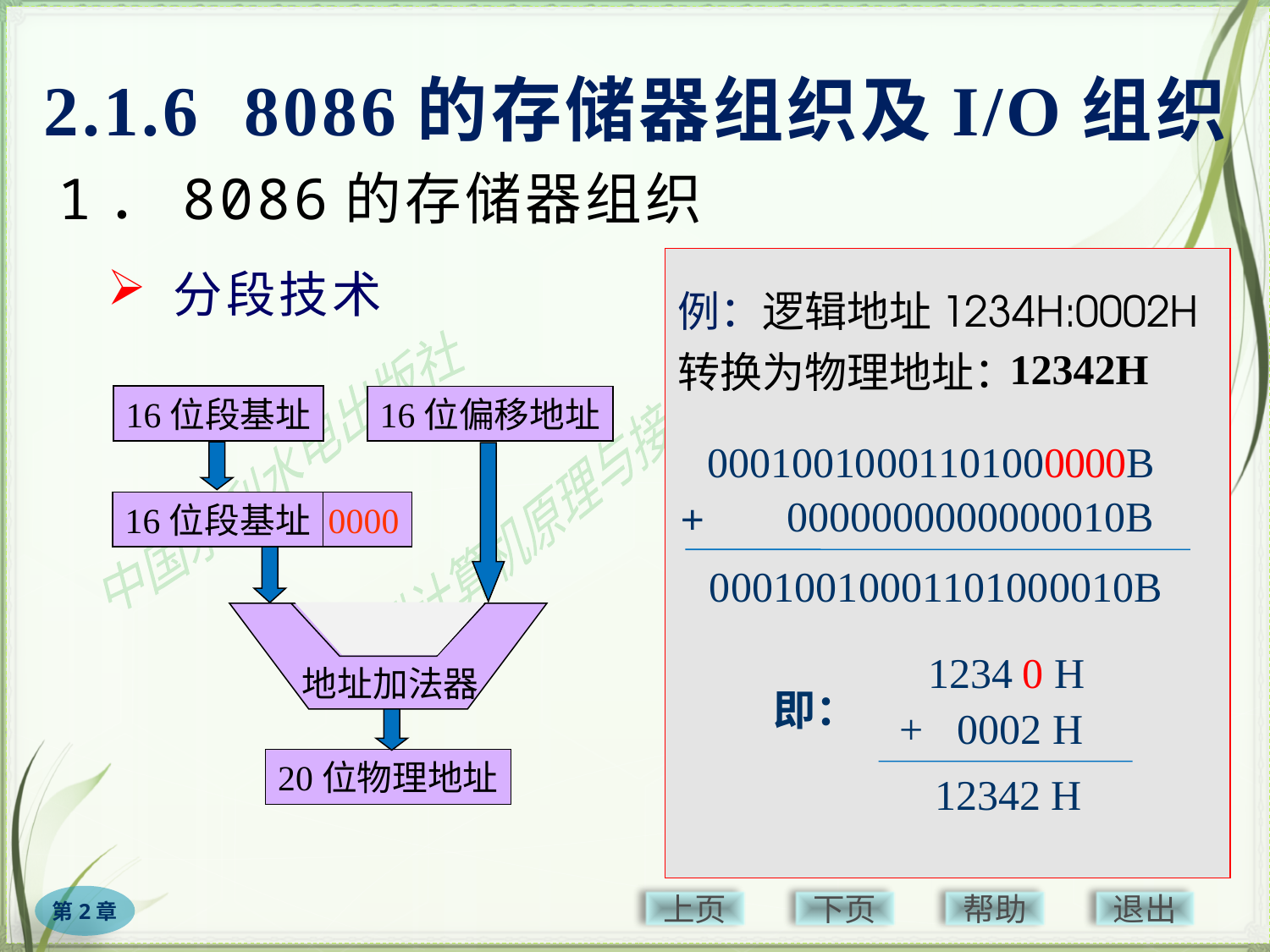

2.1.6  8086的存储器组织及I/O组织
1．8086的存储器组织

例：逻辑地址1234H:0002H转换为物理地址：
# 分段技术

　　8086指令系统中给出的地址码为16位，CPU内部存放内存单元地址的寄存器也只有16位。
　　CPU必须按照物理地址对内存进行寻址，访存时先要把逻辑地址转换为物理地址，然后再对内存单元进行访问。
12342H
16位段基址
16位偏移地址
0001001000110100
0000B

000000000000 0010B
+
16位段基址
0000

00010010001101000010B

地址加法器

0 H
1234
+
0002 H
12342 H

即：
20位物理地址